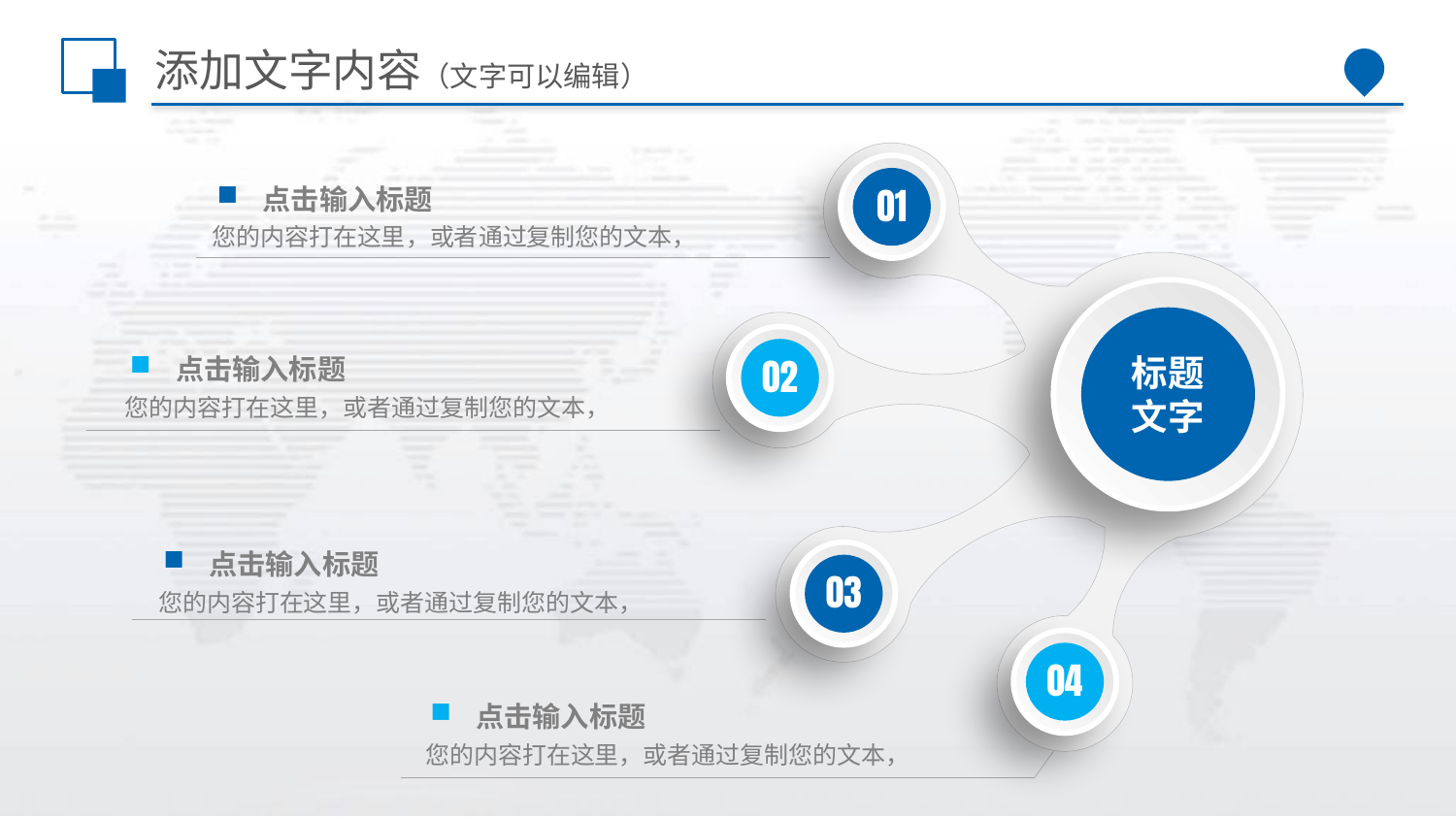

# 添加文字内容（文字可以编辑）
6

01
点击输入标题
您的内容打在这里，或者通过复制您的文本，

标题
文字

02
点击输入标题
您的内容打在这里，或者通过复制您的文本，
点击输入标题

03
您的内容打在这里，或者通过复制您的文本，

04
点击输入标题
您的内容打在这里，或者通过复制您的文本，